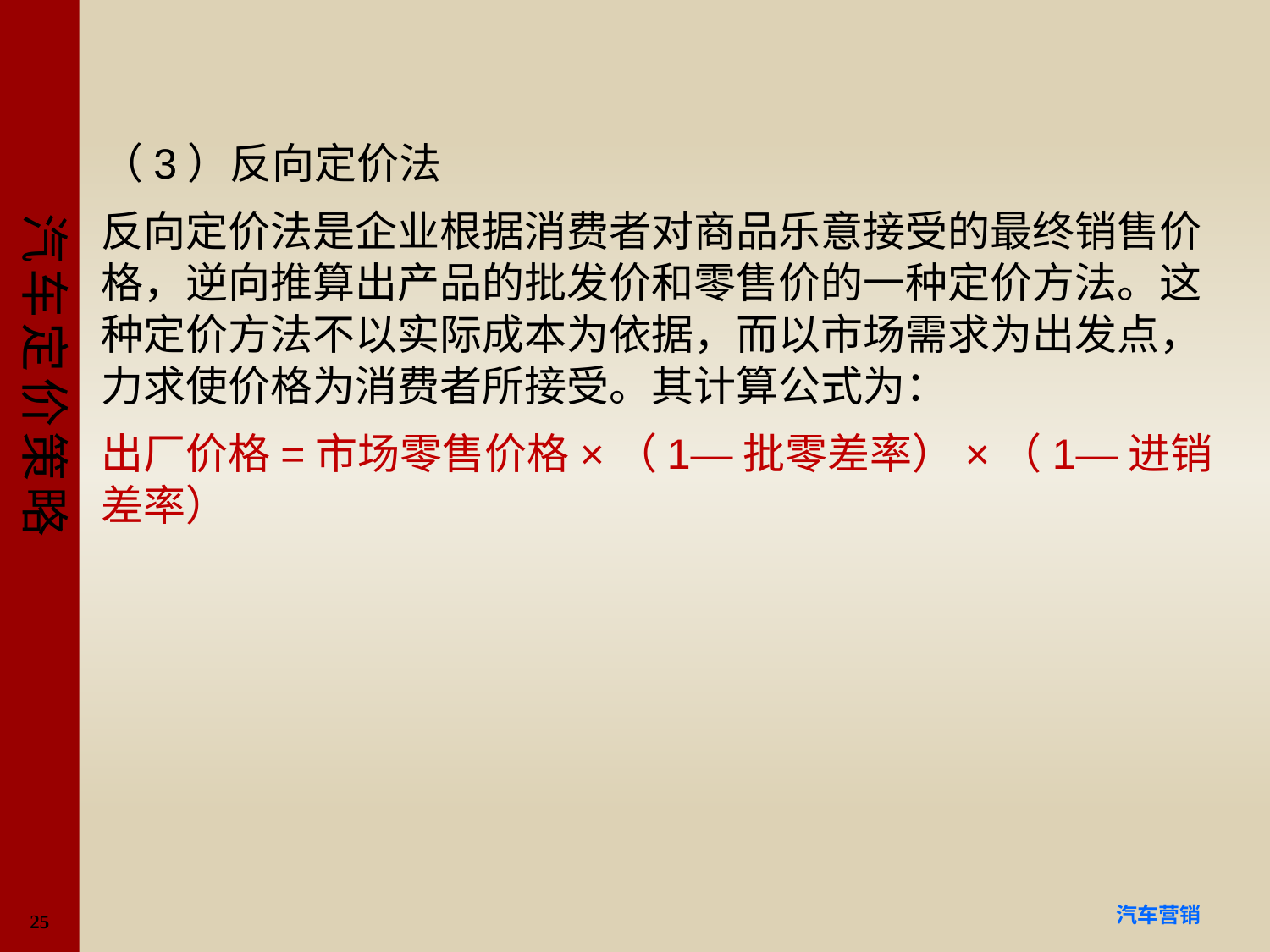

#
（3）反向定价法
反向定价法是企业根据消费者对商品乐意接受的最终销售价格，逆向推算出产品的批发价和零售价的一种定价方法。这种定价方法不以实际成本为依据，而以市场需求为出发点，力求使价格为消费者所接受。其计算公式为：
出厂价格=市场零售价格×（1—批零差率）×（1—进销差率）

25